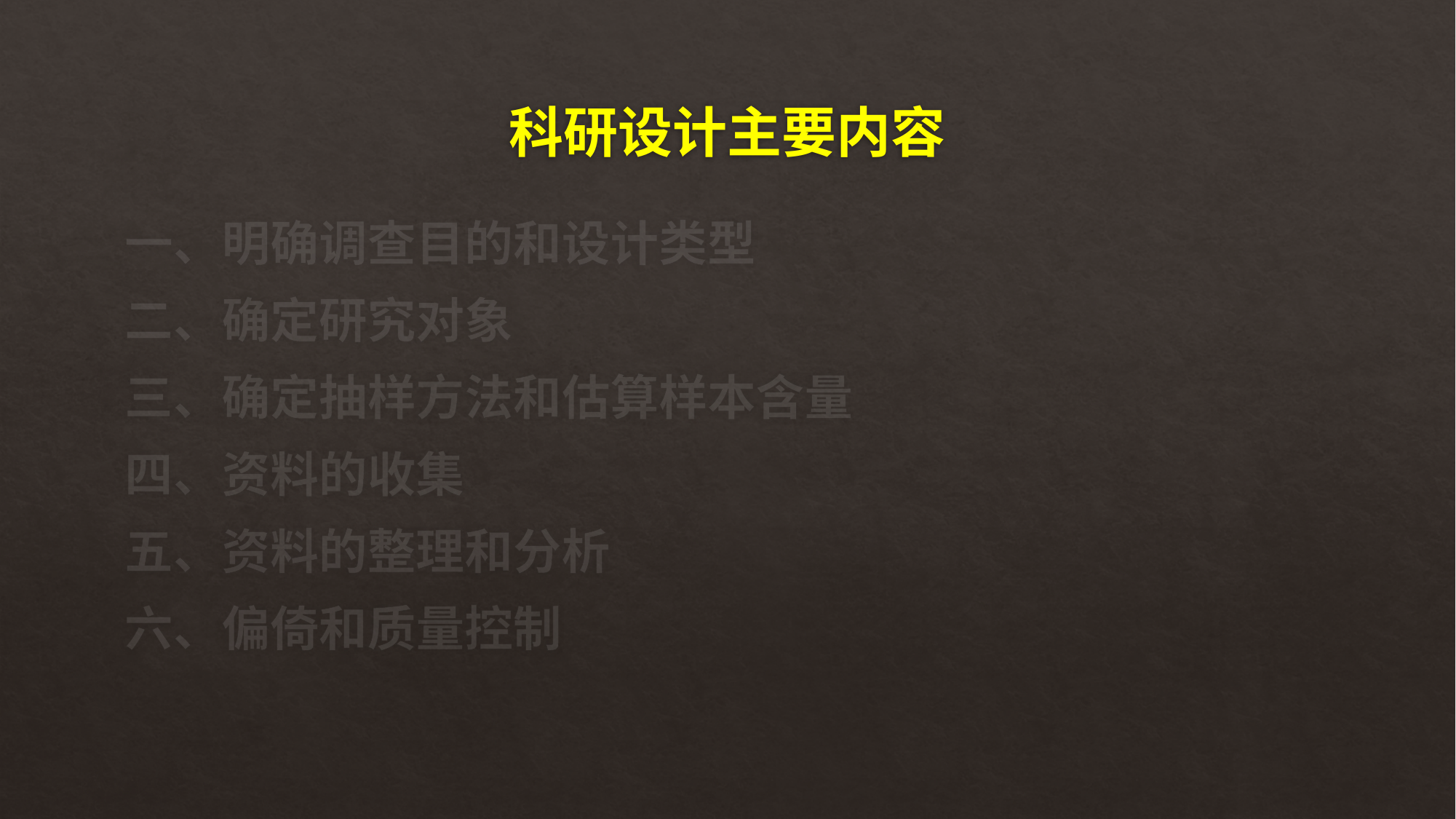

# 科研设计主要内容
一、明确调查目的和设计类型
二、确定研究对象
三、确定抽样方法和估算样本含量
四、资料的收集
五、资料的整理和分析
六、偏倚和质量控制